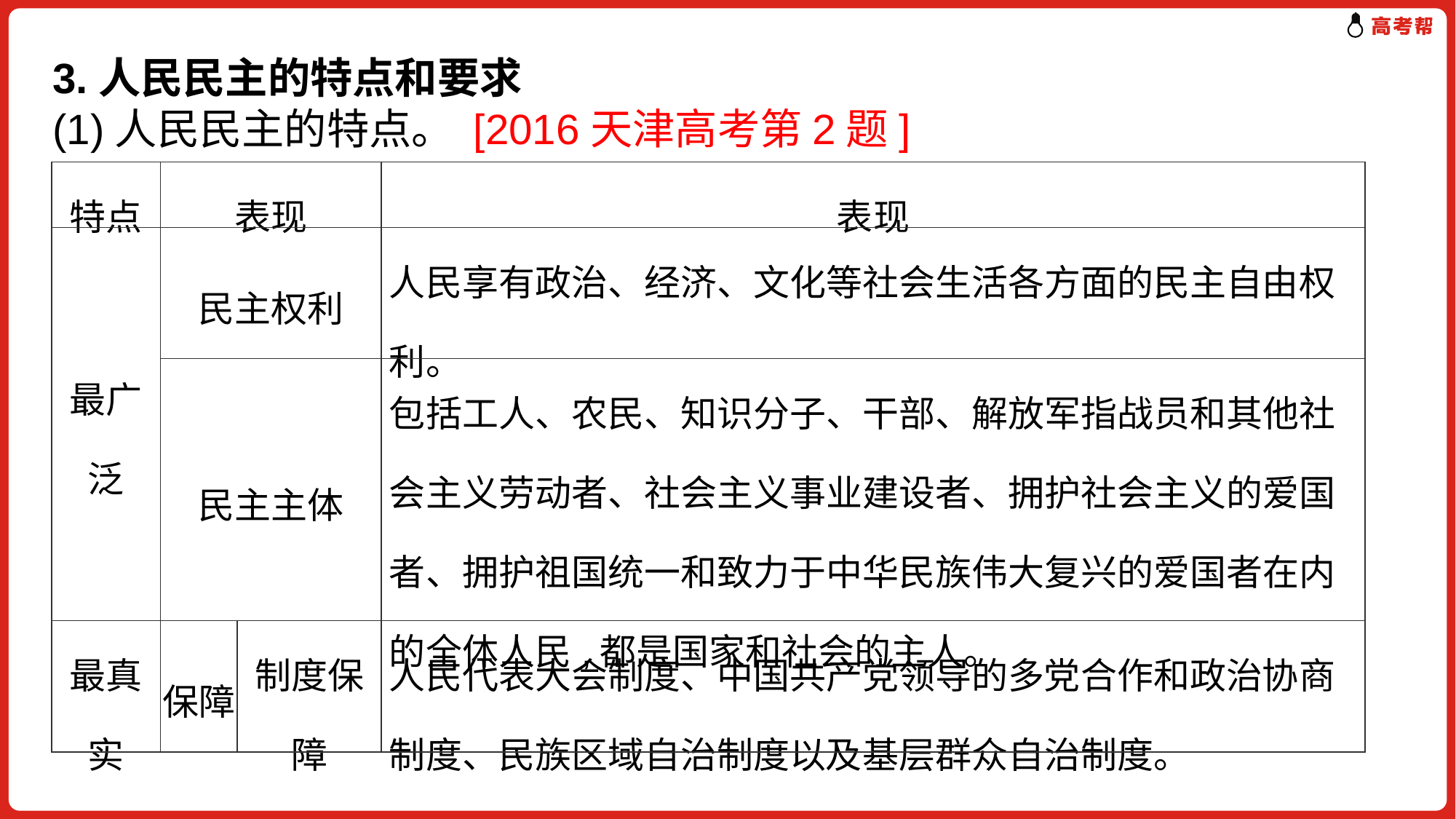

3.人民民主的特点和要求
(1)人民民主的特点。 [2016天津高考第2题]
| 特点 | 表现 |  | 表现 |
| --- | --- | --- | --- |
| 最广泛 | 民主权利 |  | 人民享有政治、经济、文化等社会生活各方面的民主自由权利。 |
|  | 民主主体 |  | 包括工人、农民、知识分子、干部、解放军指战员和其他社会主义劳动者、社会主义事业建设者、拥护社会主义的爱国者、拥护祖国统一和致力于中华民族伟大复兴的爱国者在内的全体人民,都是国家和社会的主人。 |
| 最真实 | 保障 | 制度保障 | 人民代表大会制度、中国共产党领导的多党合作和政治协商制度、民族区域自治制度以及基层群众自治制度。 |